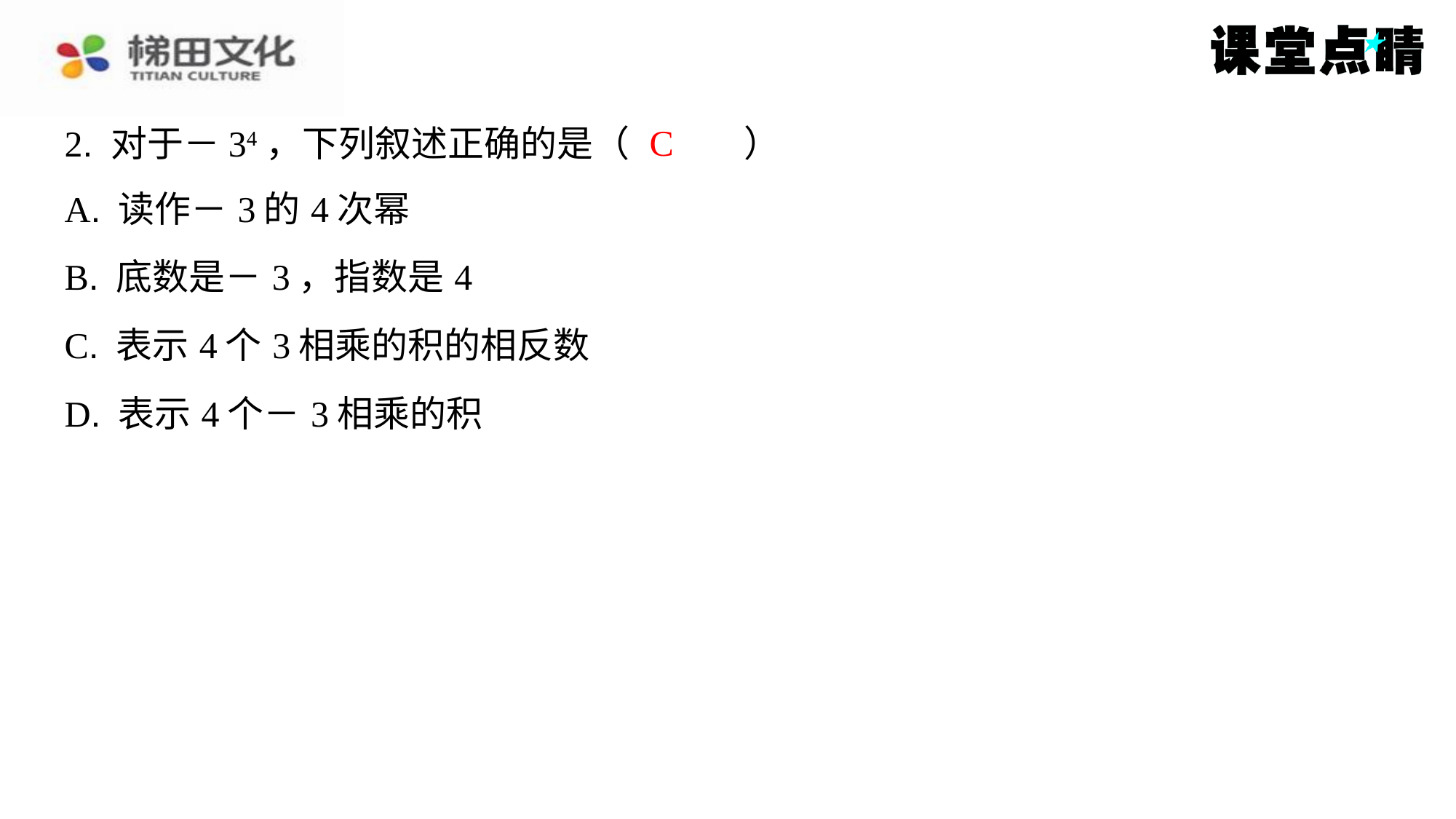

C
2. 对于－34，下列叙述正确的是（　C　）
| A. 读作－3的4次幂 |
| --- |
| B. 底数是－3，指数是4 |
| C. 表示4个3相乘的积的相反数 |
| D. 表示4个－3相乘的积 |